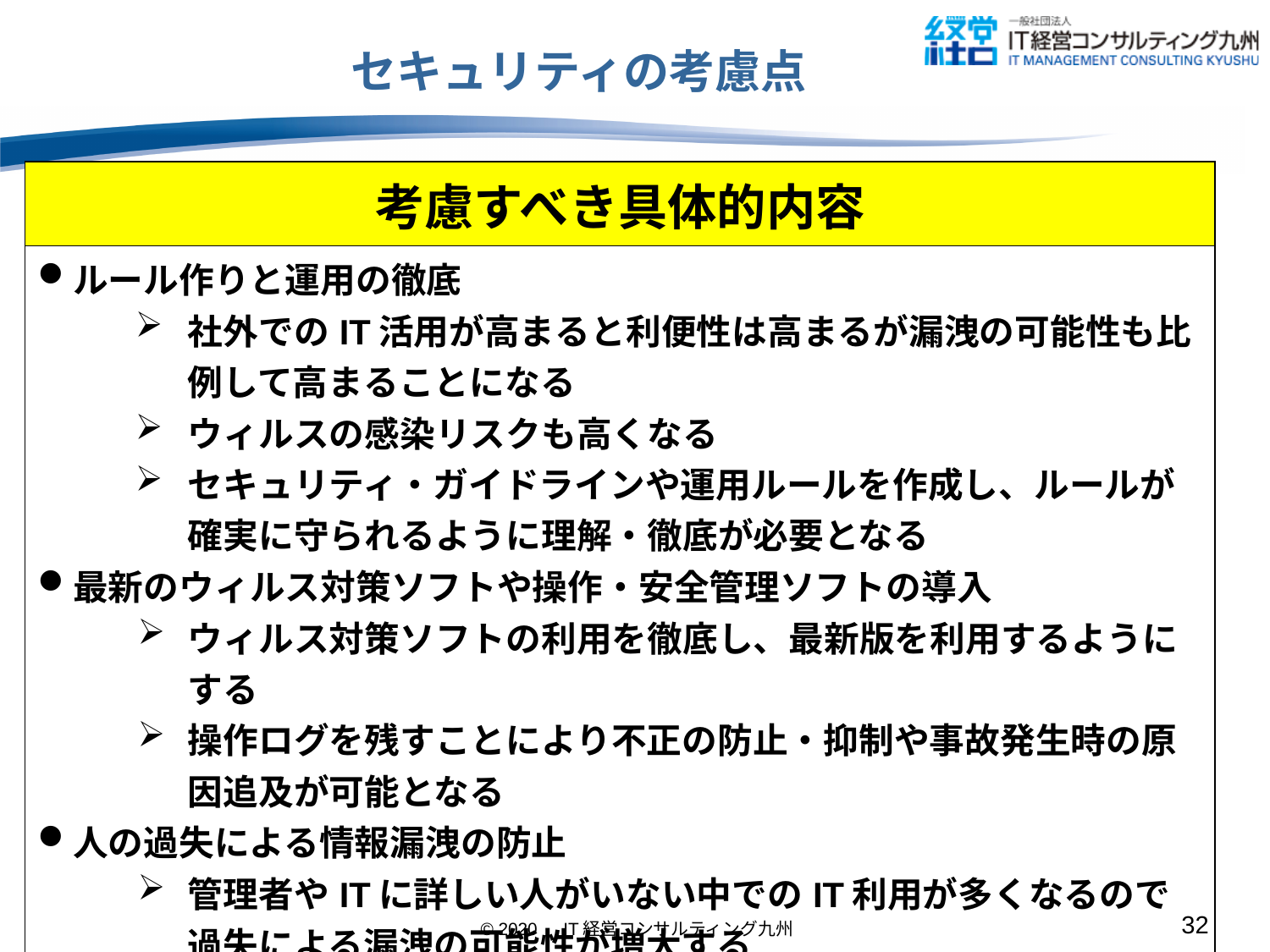

# セキュリティの考慮点
| 考慮すべき具体的内容 |
| --- |
| ルール作りと運用の徹底 社外でのIT活用が高まると利便性は高まるが漏洩の可能性も比例して高まることになる ウィルスの感染リスクも高くなる セキュリティ・ガイドラインや運用ルールを作成し、ルールが確実に守られるように理解・徹底が必要となる 最新のウィルス対策ソフトや操作・安全管理ソフトの導入 ウィルス対策ソフトの利用を徹底し、最新版を利用するようにする 操作ログを残すことにより不正の防止・抑制や事故発生時の原因追及が可能となる 人の過失による情報漏洩の防止 管理者やITに詳しい人がいない中でのIT利用が多くなるので過失による漏洩の可能性が増大する 社外メールの誤送信での漏洩リスク 画面ののぞき見での漏洩リスク |
32